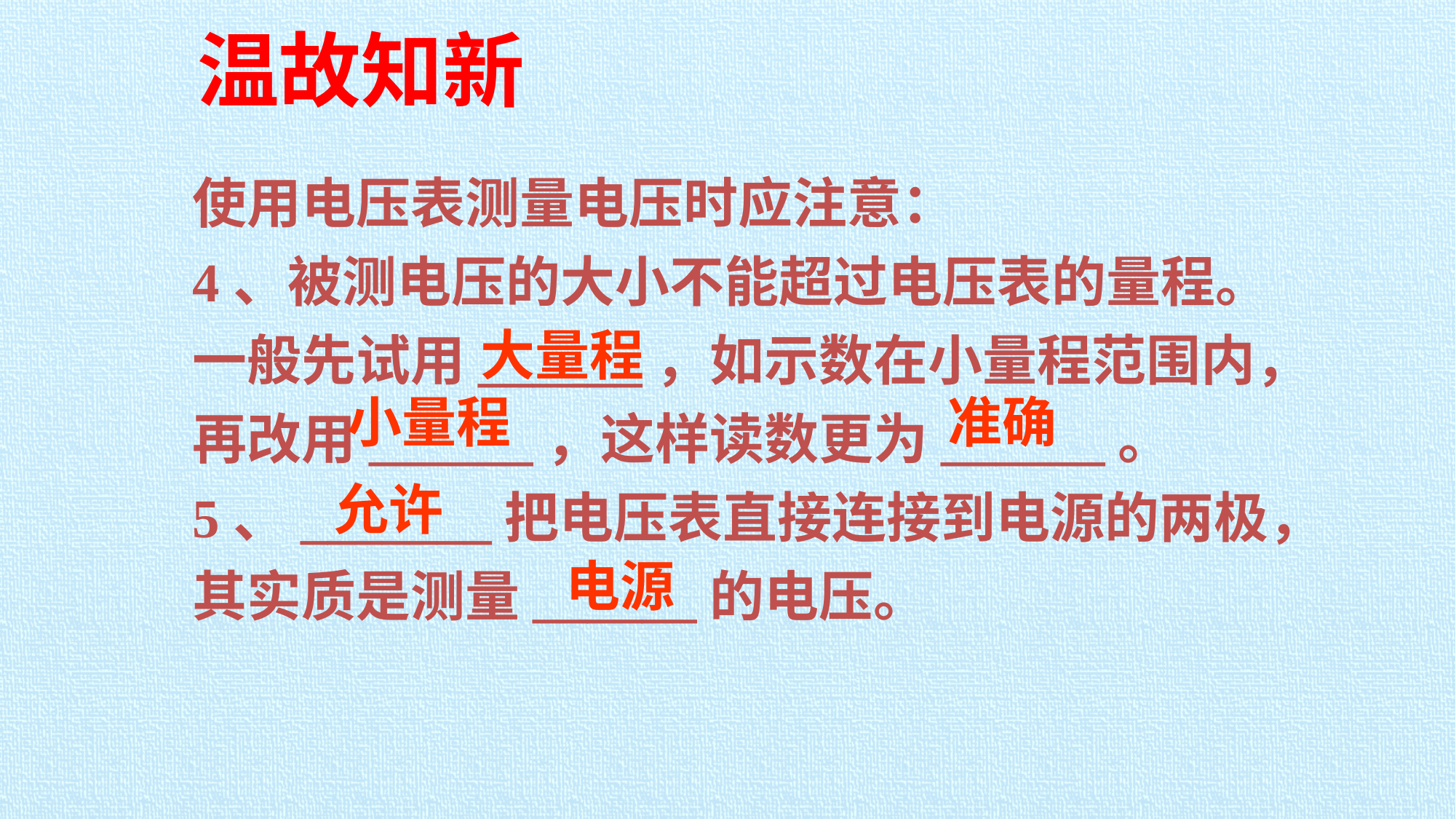

温故知新
使用电压表测量电压时应注意：
4、被测电压的大小不能超过电压表的量程。一般先试用______，如示数在小量程范围内，再改用______，这样读数更为______。
5、_______把电压表直接连接到电源的两极，其实质是测量______的电压。
大量程
小量程
准确
允许
电源